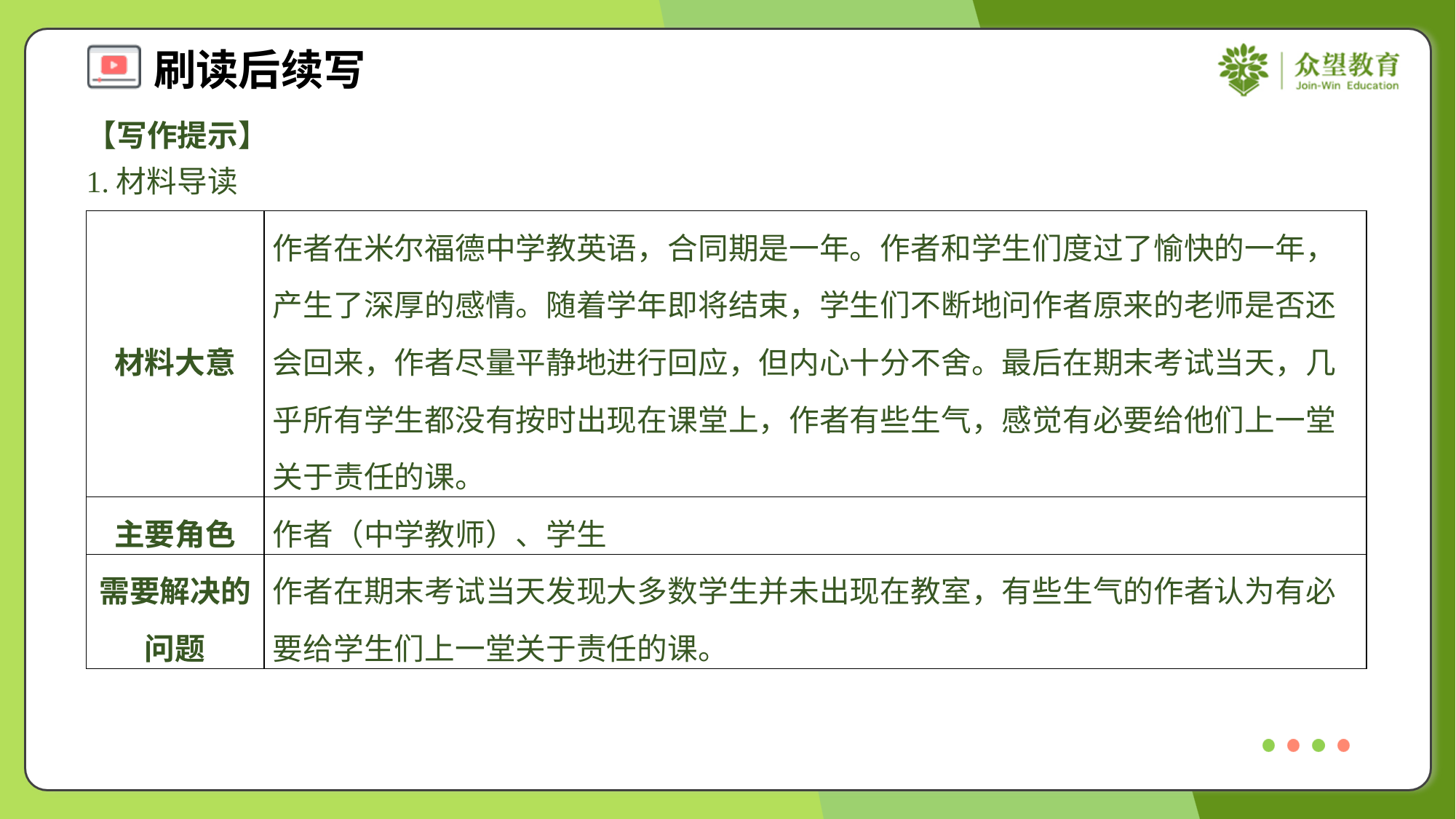

【写作提示】
1.材料导读
| 材料大意 | 作者在米尔福德中学教英语，合同期是一年。作者和学生们度过了愉快的一年，产生了深厚的感情。随着学年即将结束，学生们不断地问作者原来的老师是否还会回来，作者尽量平静地进行回应，但内心十分不舍。最后在期末考试当天，几乎所有学生都没有按时出现在课堂上，作者有些生气，感觉有必要给他们上一堂关于责任的课。 |
| --- | --- |
| 主要角色 | 作者（中学教师）、学生 |
| 需要解决的问题 | 作者在期末考试当天发现大多数学生并未出现在教室，有些生气的作者认为有必要给学生们上一堂关于责任的课。 |